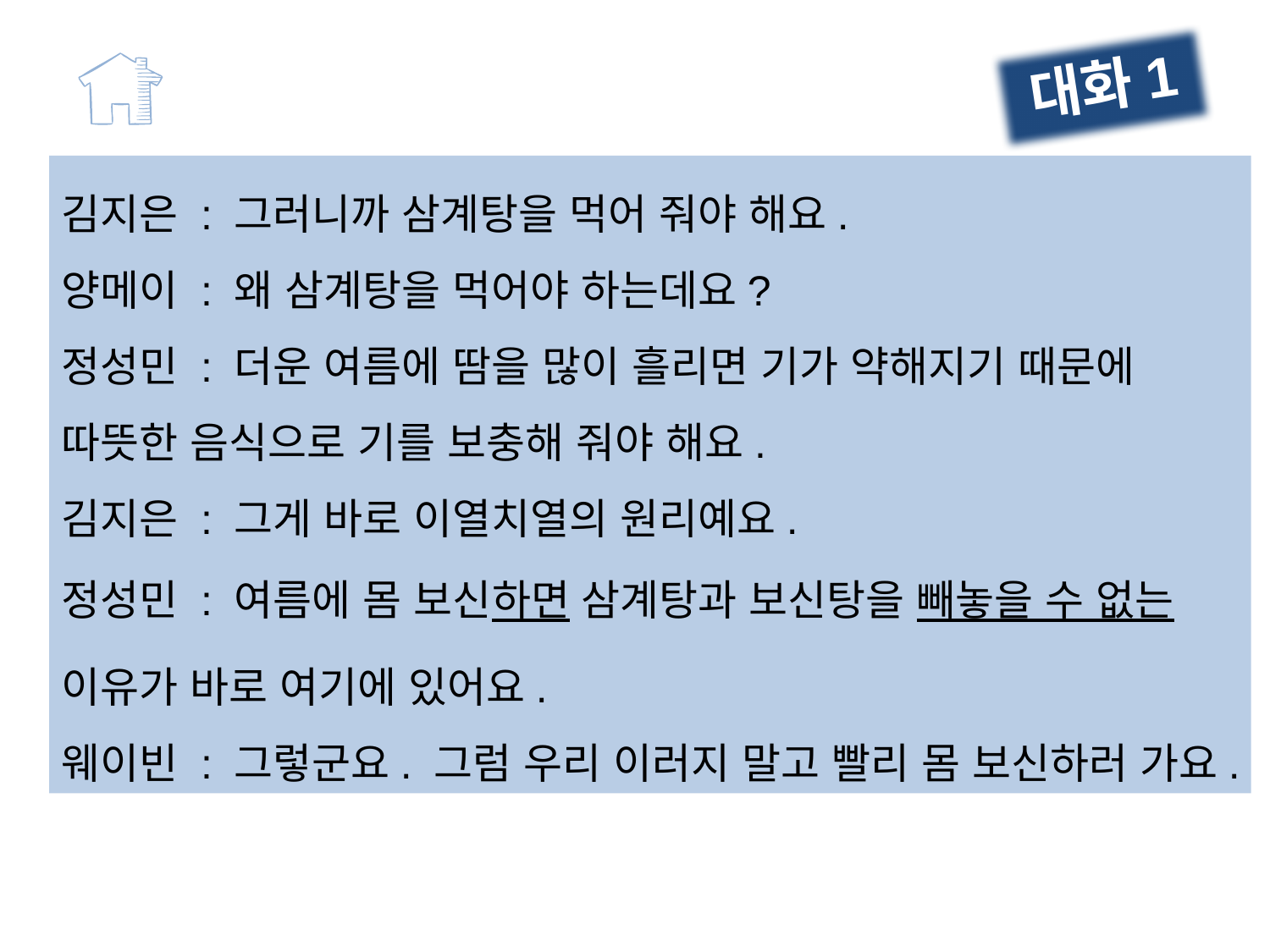

대화1

김지은 : 그러니까 삼계탕을 먹어 줘야 해요.
양메이 : 왜 삼계탕을 먹어야 하는데요?
정성민 : 더운 여름에 땀을 많이 흘리면 기가 약해지기 때문에 따뜻한 음식으로 기를 보충해 줘야 해요.
김지은 : 그게 바로 이열치열의 원리예요.
정성민 : 여름에 몸 보신하면 삼계탕과 보신탕을 빼놓을 수 없는 이유가 바로 여기에 있어요.
웨이빈 : 그렇군요. 그럼 우리 이러지 말고 빨리 몸 보신하러 가요.